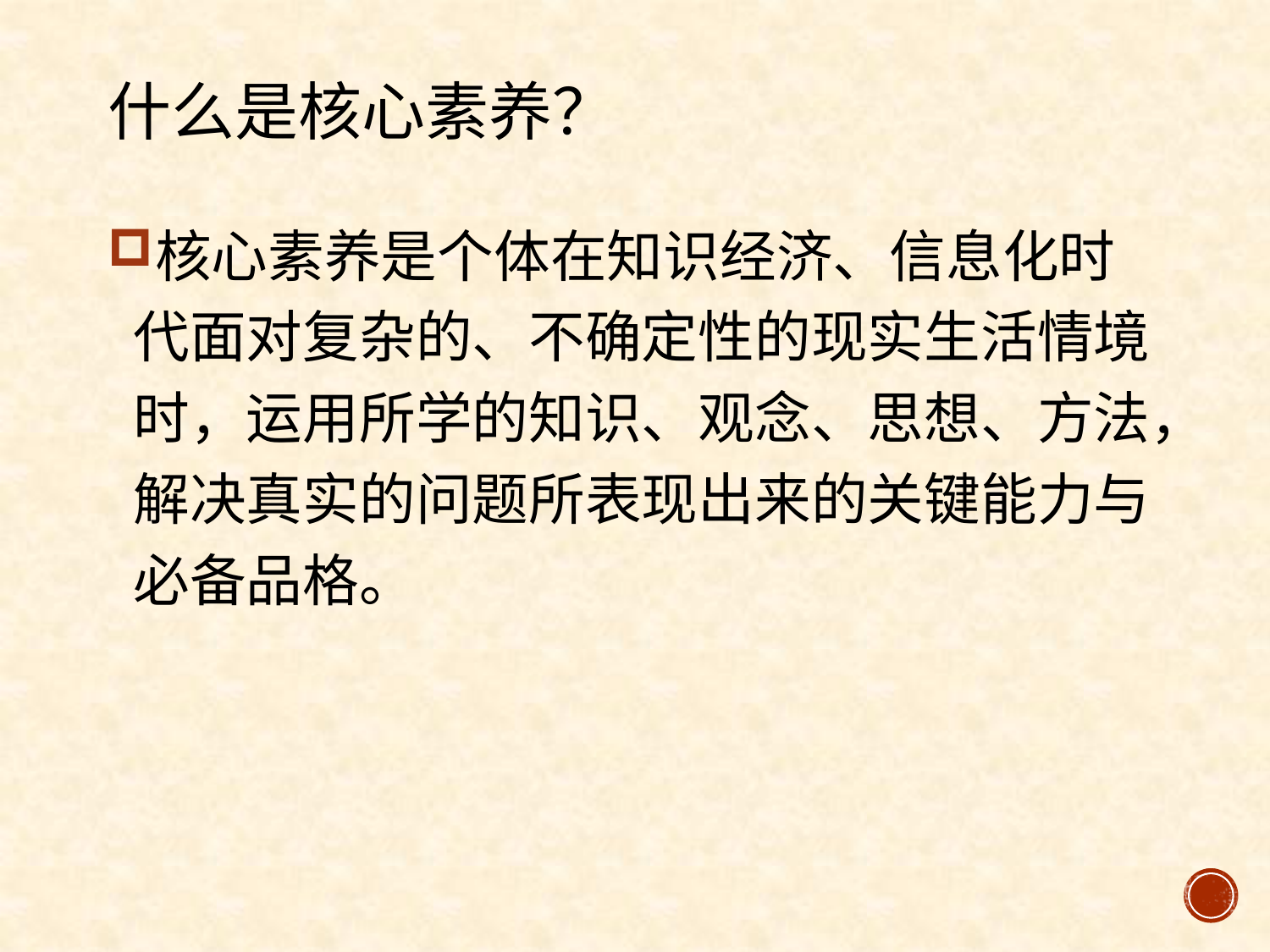

# 什么是核心素养？
核心素养是个体在知识经济、信息化时代面对复杂的、不确定性的现实生活情境时，运用所学的知识、观念、思想、方法，解决真实的问题所表现出来的关键能力与必备品格。